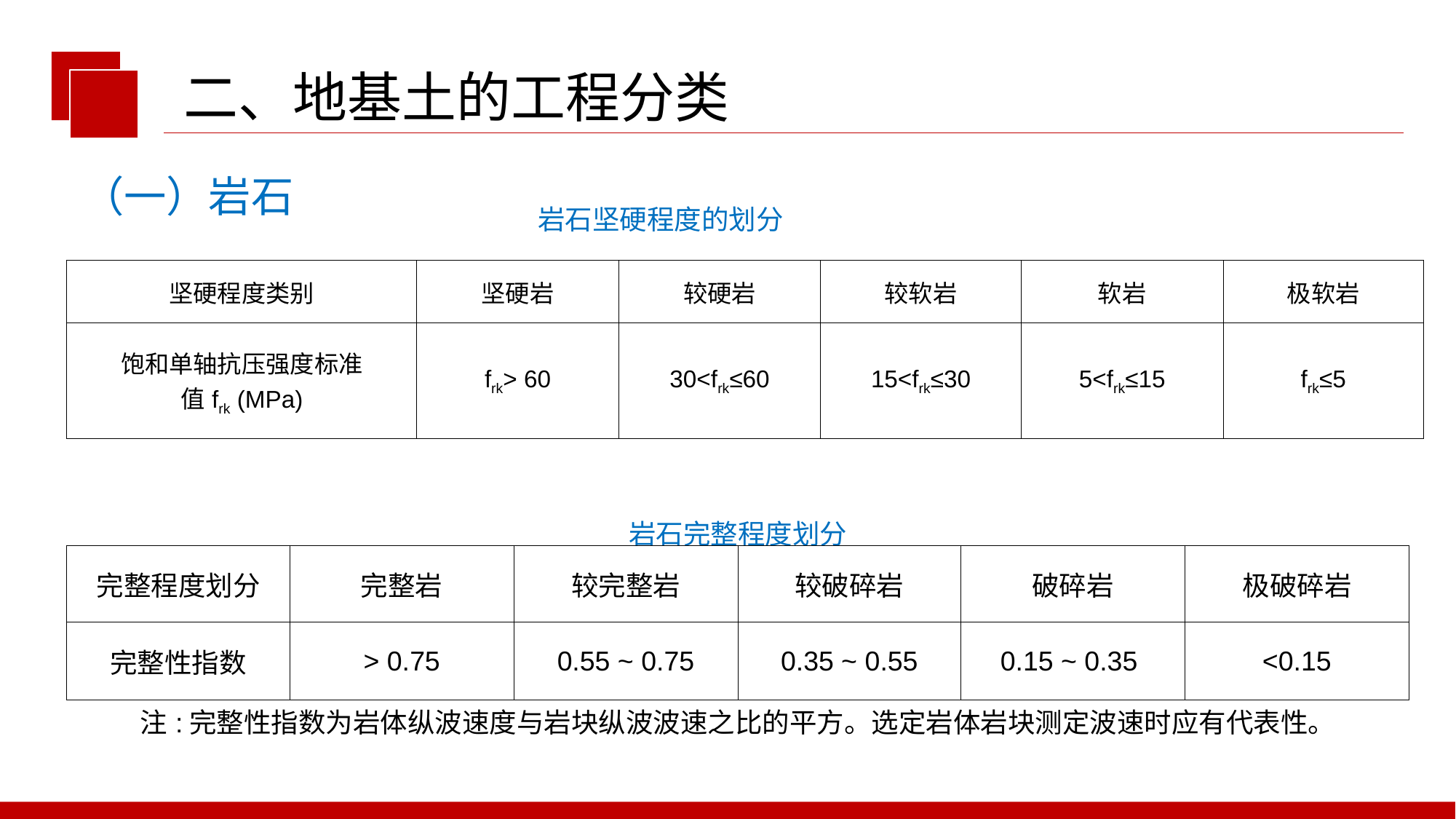

二、地基土的工程分类
（一）岩石
岩石坚硬程度的划分
| 坚硬程度类别 | 坚硬岩 | 较硬岩 | 较软岩 | 软岩 | 极软岩 |
| --- | --- | --- | --- | --- | --- |
| 饱和单轴抗压强度标准 值frk (MPa) | frk> 60 | 30<frk≤60 | 15<frk≤30 | 5<frk≤15 | frk≤5 |
| 岩石完整程度划分 |  |  |  |  |  |
| --- | --- | --- | --- | --- | --- |
| 完整程度划分 | 完整岩 | 较完整岩 | 较破碎岩 | 破碎岩 | 极破碎岩 |
| 完整性指数 | > 0.75 | 0.55 ~ 0.75 | 0.35 ~ 0.55 | 0.15 ~ 0.35 | <0.15 |
| 注:完整性指数为岩体纵波速度与岩块纵波波速之比的平方。选定岩体岩块测定波速时应有代表性。 |  |  |  |  |  |